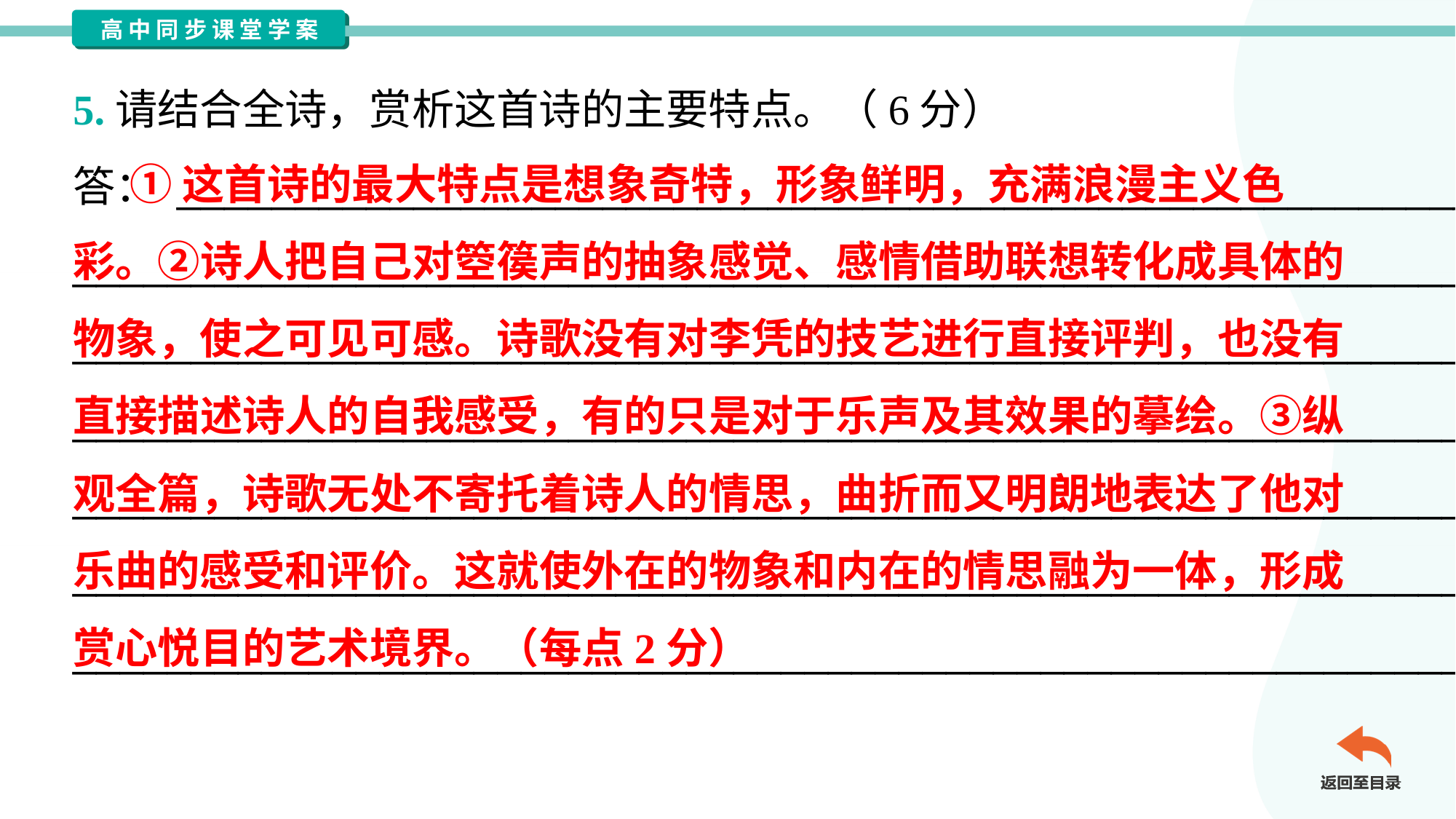

5.请结合全诗，赏析这首诗的主要特点。（6分）
答： ________________________________________________________
_____________________________________________________________
_____________________________________________________________
_____________________________________________________________
_____________________________________________________________
_____________________________________________________________
_____________________________________________________________
      ①这首诗的最大特点是想象奇特，形象鲜明，充满浪漫主义色
彩。②诗人把自己对箜篌声的抽象感觉、感情借助联想转化成具体的
物象，使之可见可感。诗歌没有对李凭的技艺进行直接评判，也没有
直接描述诗人的自我感受，有的只是对于乐声及其效果的摹绘。③纵
观全篇，诗歌无处不寄托着诗人的情思，曲折而又明朗地表达了他对
乐曲的感受和评价。这就使外在的物象和内在的情思融为一体，形成
赏心悦目的艺术境界。（每点2分）